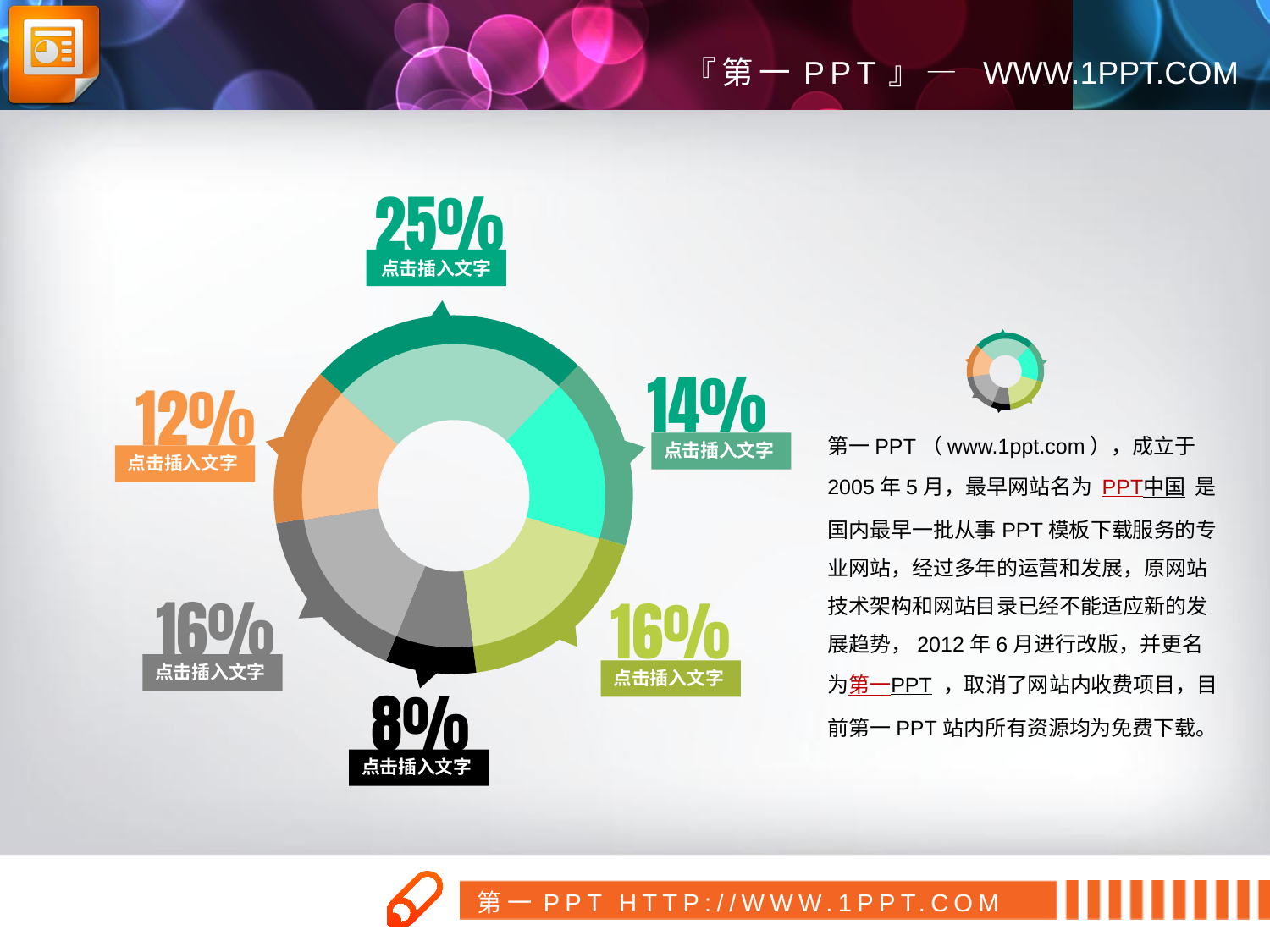

25%
点击插入文字

14%
12%
点击插入文字
点击插入文字
16%
16%
点击插入文字
点击插入文字
8%
点击插入文字

第一PPT（www.1ppt.com），成立于2005年5月，最早网站名为 PPT中国  是国内最早一批从事PPT模板下载服务的专业网站，经过多年的运营和发展，原网站技术架构和网站目录已经不能适应新的发展趋势，2012年6月进行改版，并更名为第一PPT ，取消了网站内收费项目，目前第一PPT站内所有资源均为免费下载。